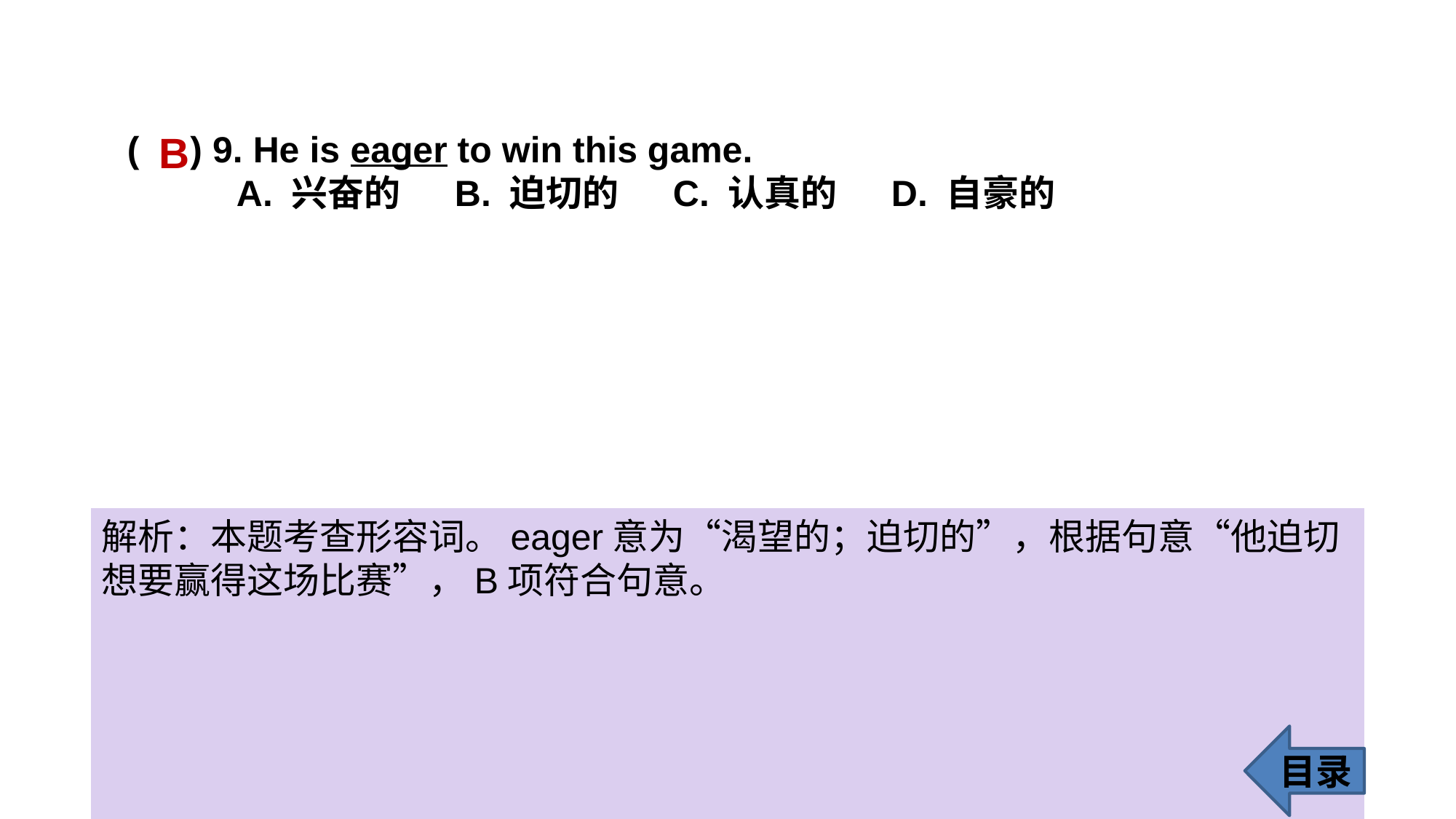

(     ) 9. He is eager to win this game.
	A. 兴奋的 	B. 迫切的 	C. 认真的 	D. 自豪的
B
解析：本题考查形容词。eager意为“渴望的；迫切的”，根据句意“他迫切想要赢得这场比赛”，B项符合句意。

目录
15